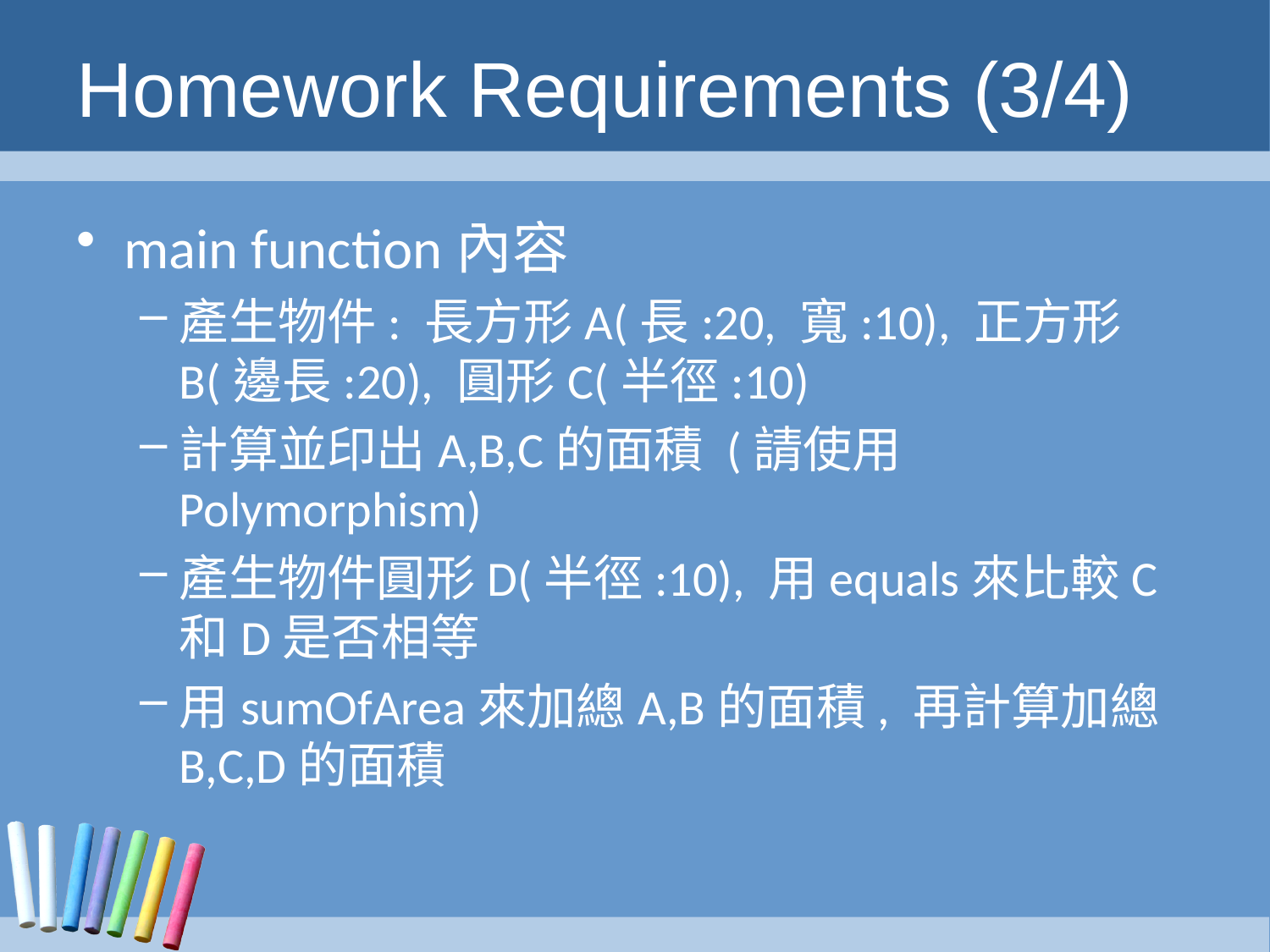

# Homework Requirements (3/4)
main function內容
產生物件: 長方形A(長:20, 寬:10), 正方形B(邊長:20), 圓形C(半徑:10)
計算並印出A,B,C的面積 (請使用Polymorphism)
產生物件圓形D(半徑:10), 用equals來比較C和D是否相等
用sumOfArea來加總A,B的面積, 再計算加總B,C,D的面積